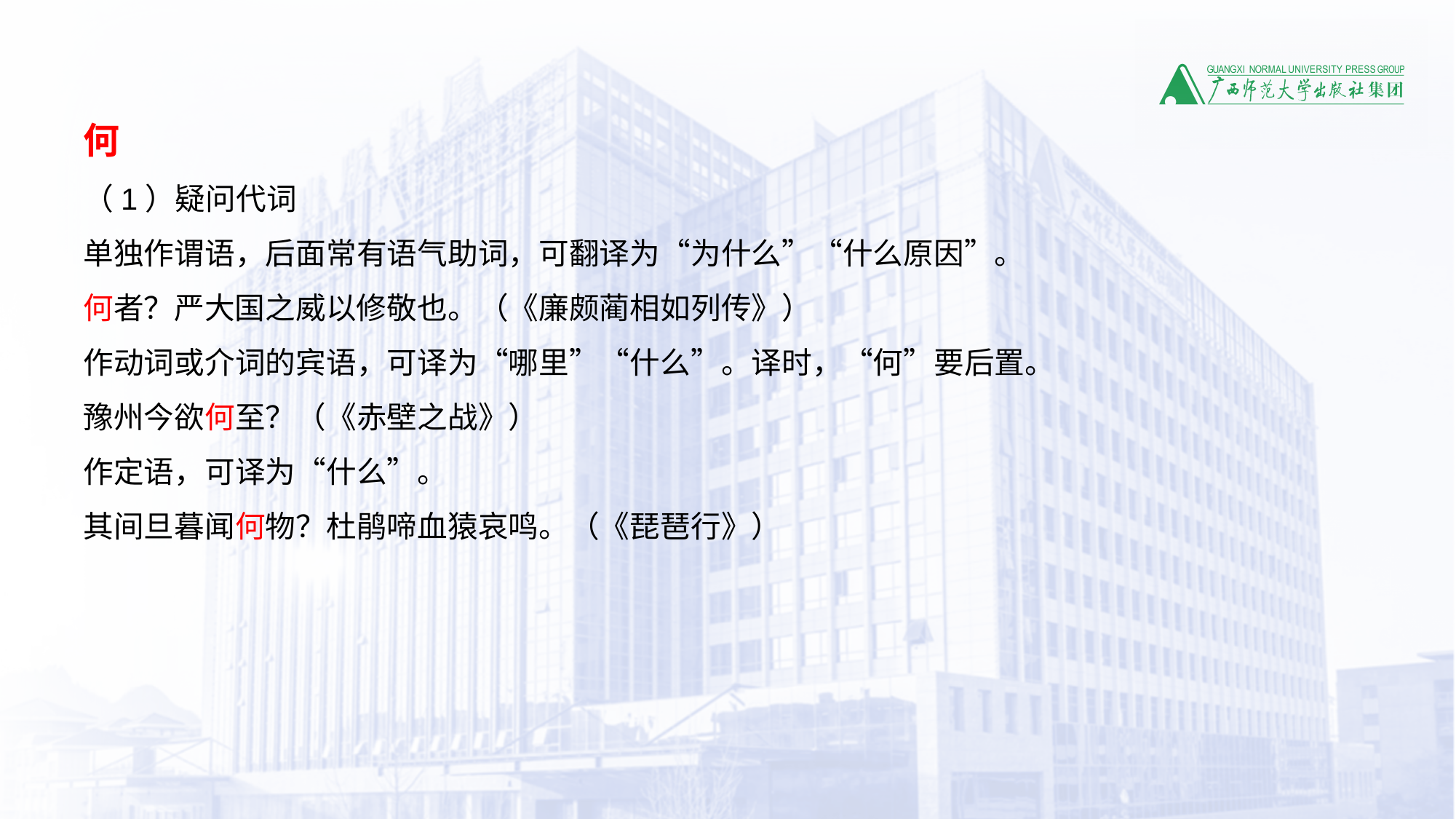

何
（1）疑问代词
单独作谓语，后面常有语气助词，可翻译为“为什么”“什么原因”。
何者？严大国之威以修敬也。（《廉颇蔺相如列传》）
作动词或介词的宾语，可译为“哪里”“什么”。译时，“何”要后置。
豫州今欲何至？（《赤壁之战》）
作定语，可译为“什么”。
其间旦暮闻何物？杜鹃啼血猿哀鸣。（《琵琶行》）